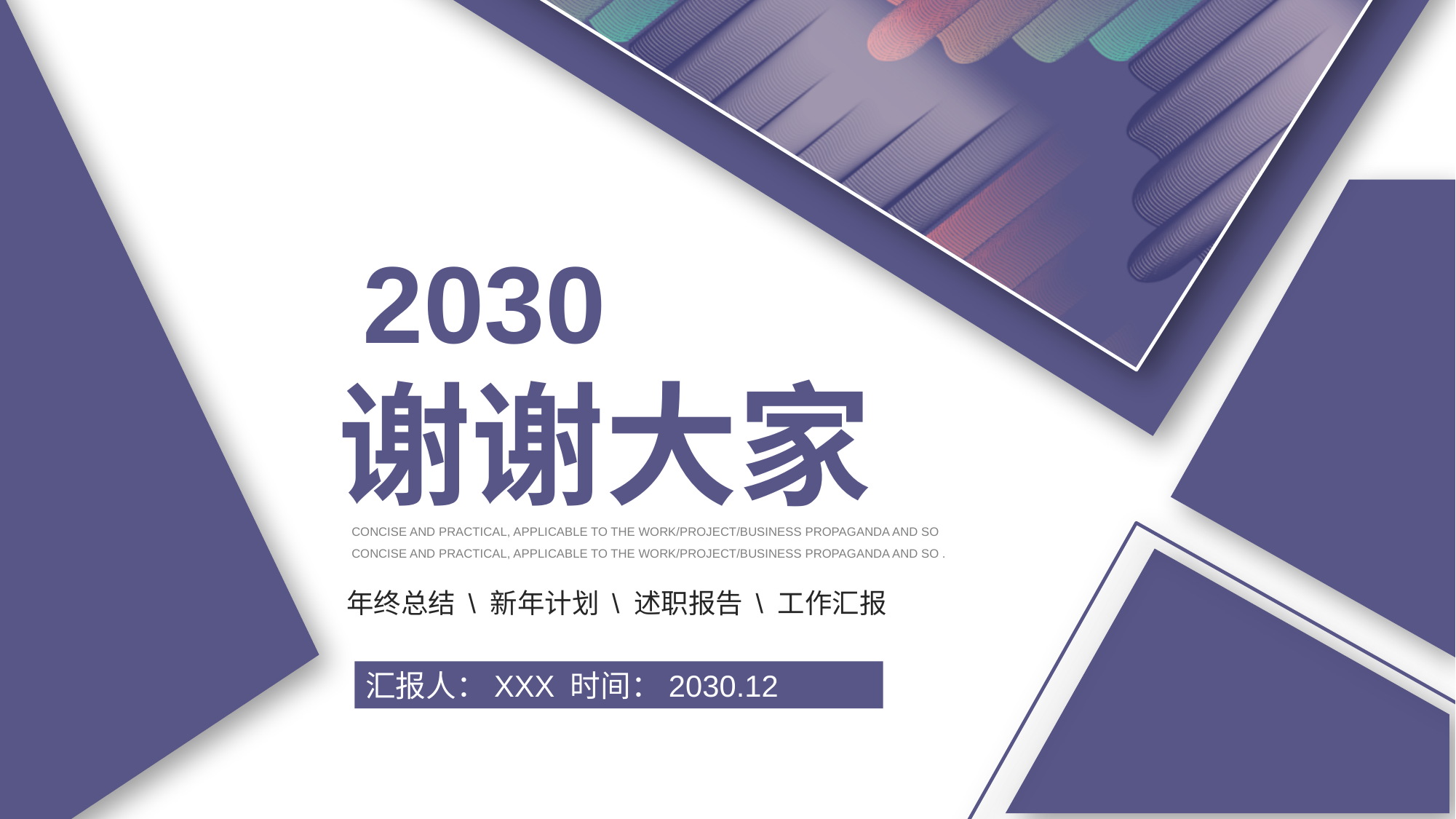

2030
谢谢大家
CONCISE AND PRACTICAL, APPLICABLE TO THE WORK/PROJECT/BUSINESS PROPAGANDA AND SO CONCISE AND PRACTICAL, APPLICABLE TO THE WORK/PROJECT/BUSINESS PROPAGANDA AND SO .

年终总结 \ 新年计划 \ 述职报告 \ 工作汇报
汇报人：XXX 时间：2030.12